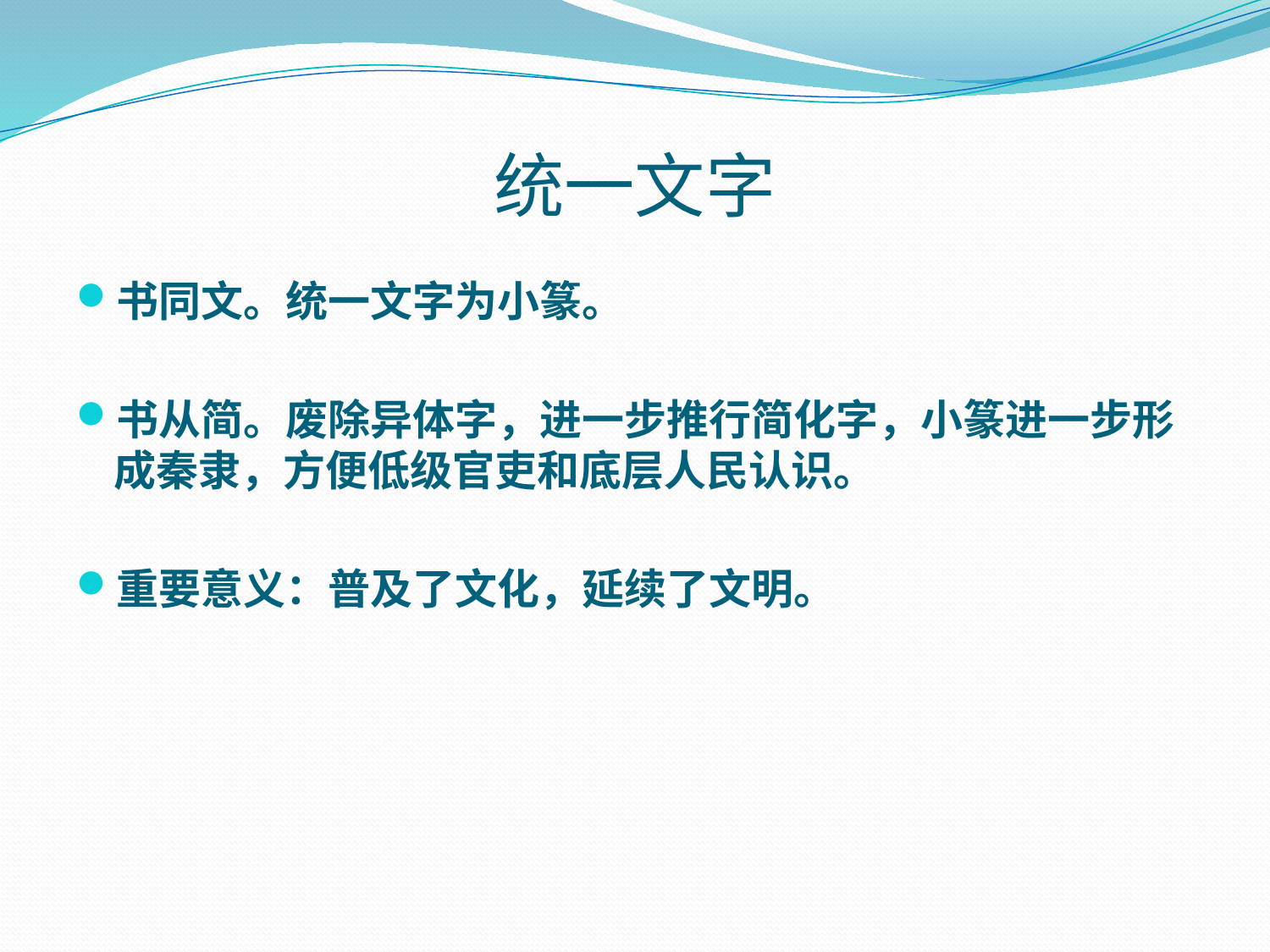

# 统一文字
书同文。统一文字为小篆。

书从简。废除异体字，进一步推行简化字，小篆进一步形成秦隶，方便低级官吏和底层人民认识。

重要意义：普及了文化，延续了文明。